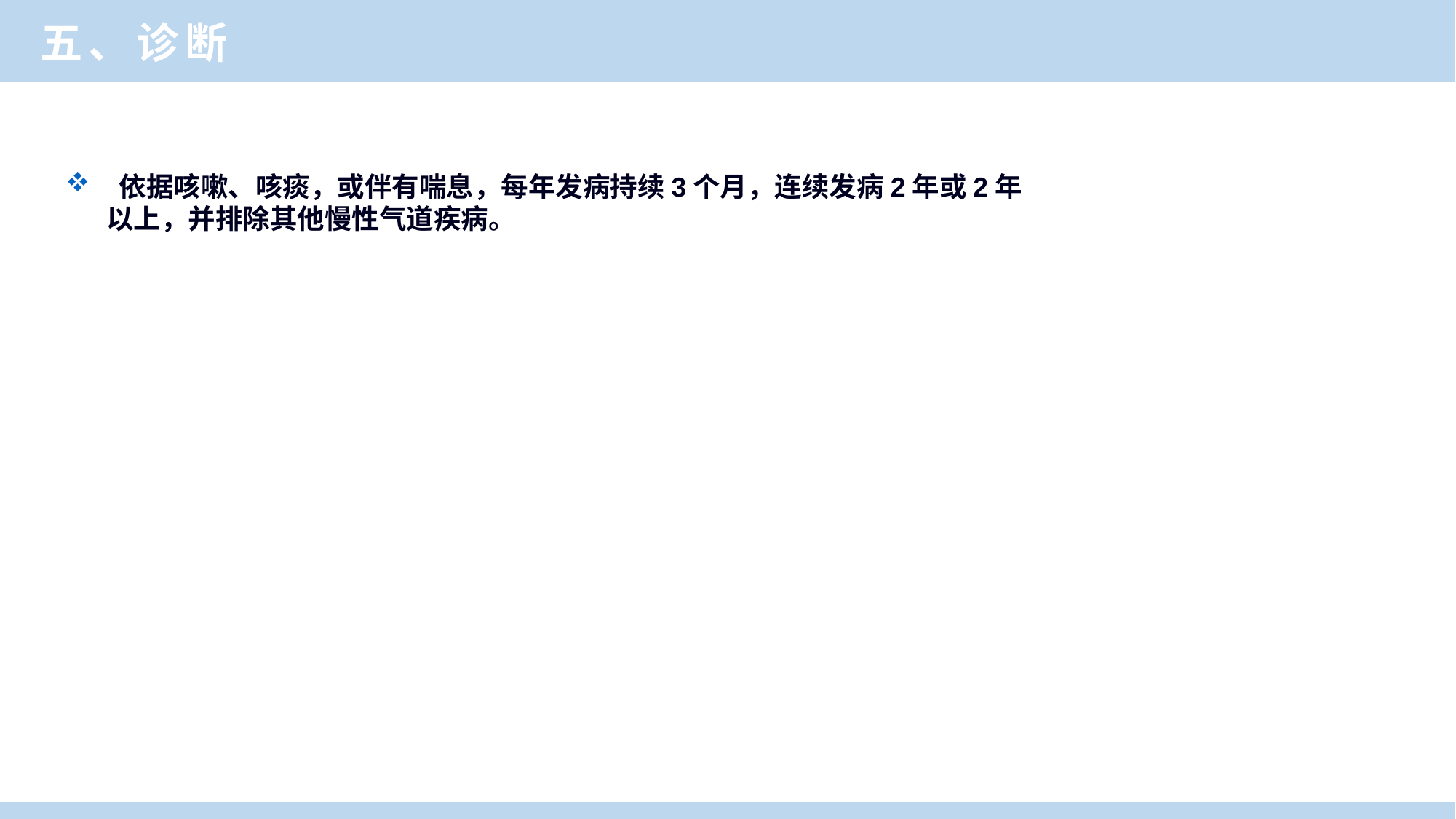

五、诊断
 依据咳嗽、咳痰，或伴有喘息，每年发病持续3个月，连续发病2年或2年以上，并排除其他慢性气道疾病。